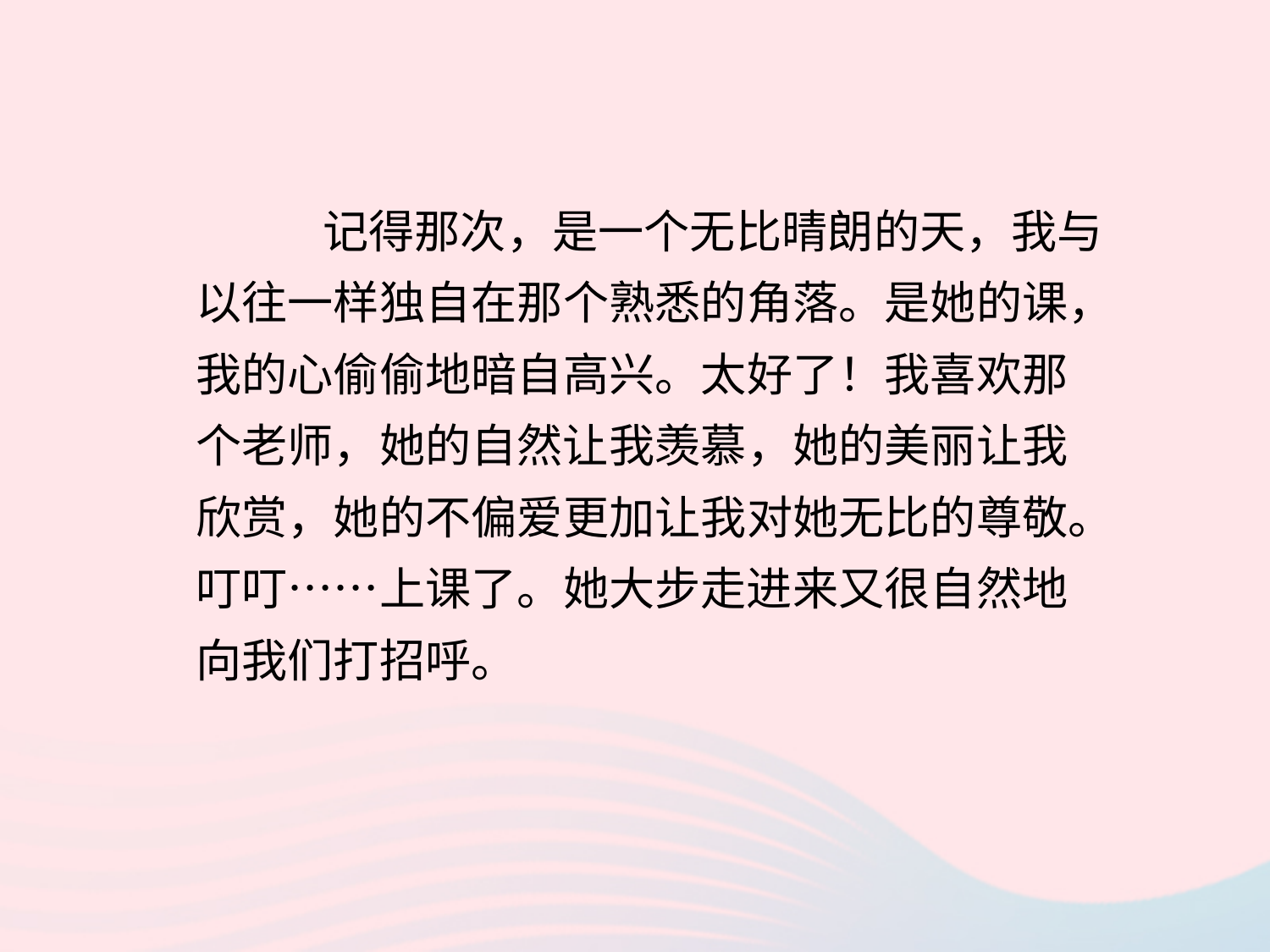

记得那次，是一个无比晴朗的天，我与以往一样独自在那个熟悉的角落。是她的课，我的心偷偷地暗自高兴。太好了！我喜欢那个老师，她的自然让我羡慕，她的美丽让我欣赏，她的不偏爱更加让我对她无比的尊敬。叮叮……上课了。她大步走进来又很自然地向我们打招呼。